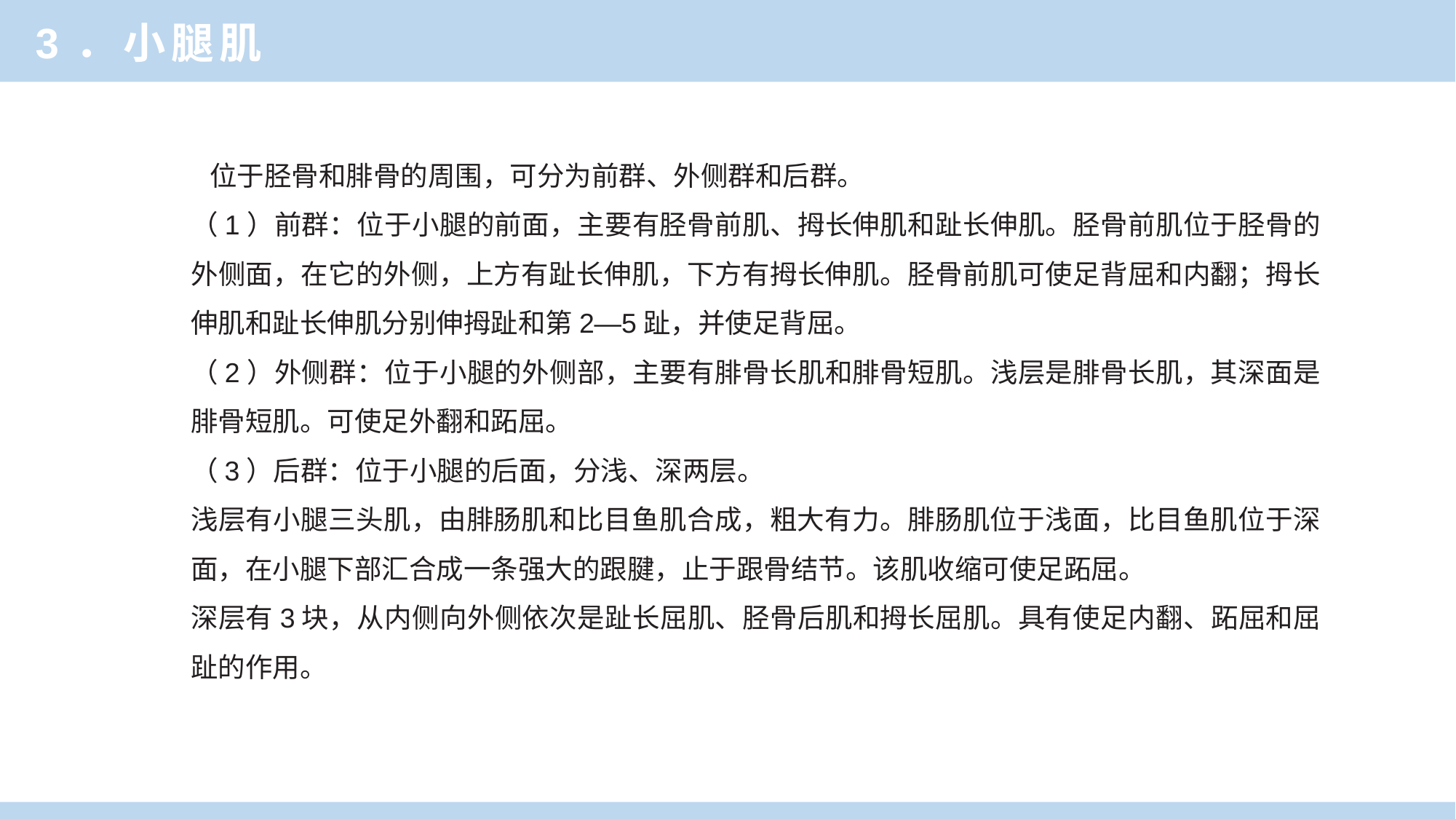

3．小腿肌

  位于胫骨和腓骨的周围，可分为前群、外侧群和后群。
（1）前群：位于小腿的前面，主要有胫骨前肌、拇长伸肌和趾长伸肌。胫骨前肌位于胫骨的外侧面，在它的外侧，上方有趾长伸肌，下方有拇长伸肌。胫骨前肌可使足背屈和内翻；拇长伸肌和趾长伸肌分别伸拇趾和第2—5趾，并使足背屈。
（2）外侧群：位于小腿的外侧部，主要有腓骨长肌和腓骨短肌。浅层是腓骨长肌，其深面是腓骨短肌。可使足外翻和跖屈。
（3）后群：位于小腿的后面，分浅、深两层。
浅层有小腿三头肌，由腓肠肌和比目鱼肌合成，粗大有力。腓肠肌位于浅面，比目鱼肌位于深面，在小腿下部汇合成一条强大的跟腱，止于跟骨结节。该肌收缩可使足跖屈。
深层有3块，从内侧向外侧依次是趾长屈肌、胫骨后肌和拇长屈肌。具有使足内翻、跖屈和屈趾的作用。